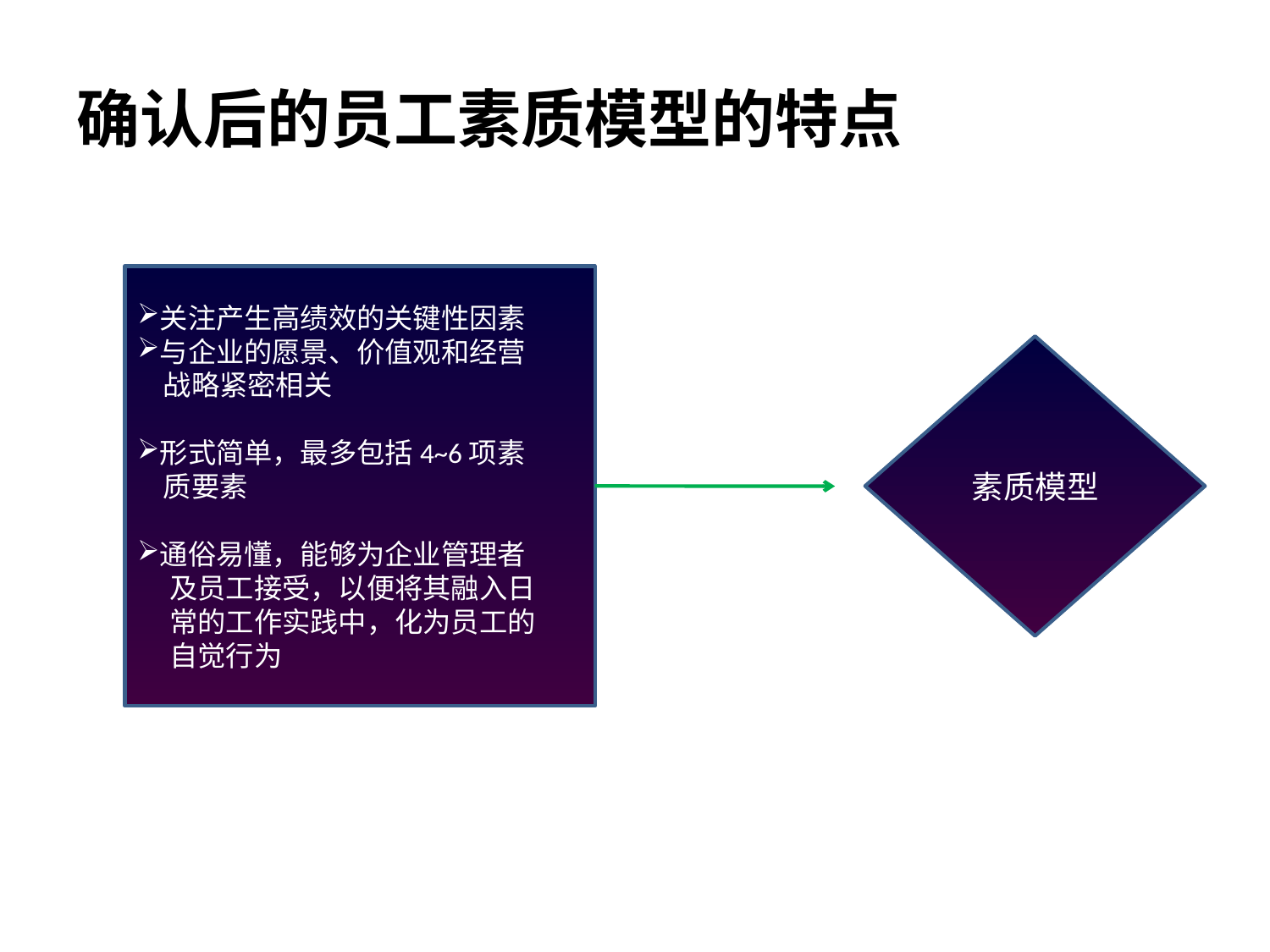

# 确认后的员工素质模型的特点

关注产生高绩效的关键性因素
与企业的愿景、价值观和经营
   战略紧密相关

形式简单，最多包括4~6项素
   质要素

通俗易懂，能够为企业管理者
    及员工接受，以便将其融入日
    常的工作实践中，化为员工的
    自觉行为
素质模型